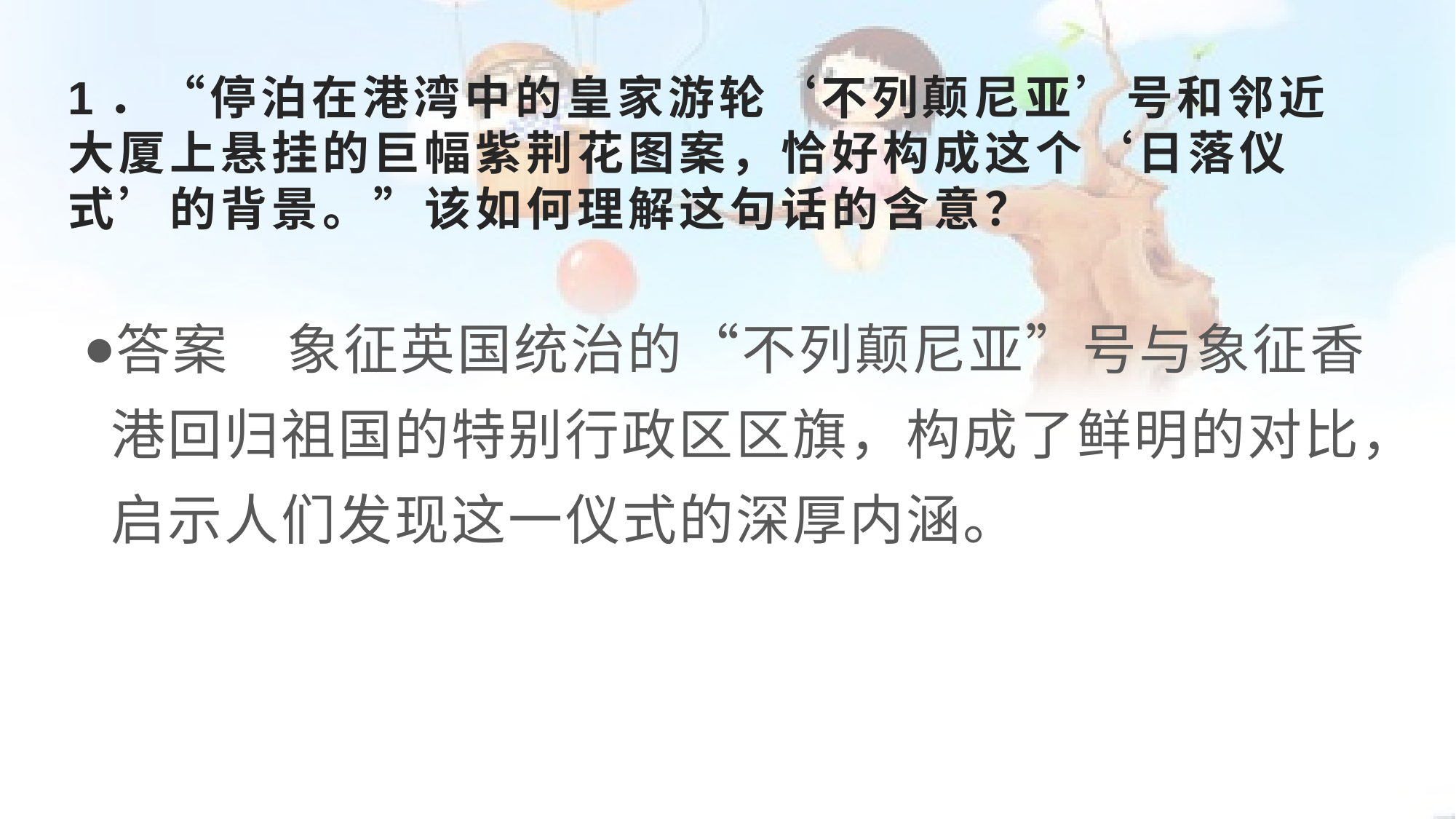

# 1．“停泊在港湾中的皇家游轮‘不列颠尼亚’号和邻近大厦上悬挂的巨幅紫荆花图案，恰好构成这个‘日落仪式’的背景。”该如何理解这句话的含意？
答案　象征英国统治的“不列颠尼亚”号与象征香港回归祖国的特别行政区区旗，构成了鲜明的对比，启示人们发现这一仪式的深厚内涵。